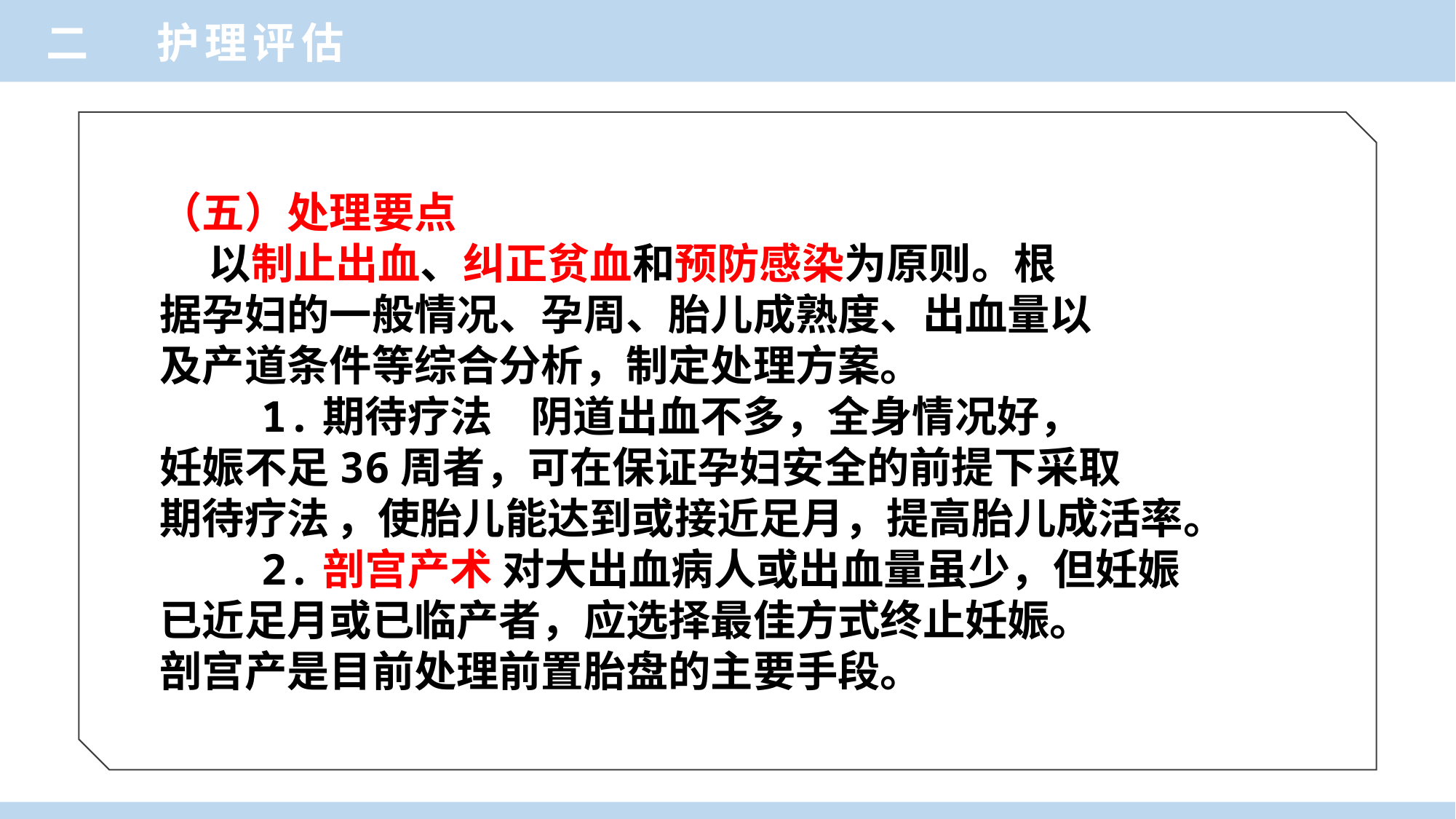

二    护理评估

（五）处理要点
    以制止出血、纠正贫血和预防感染为原则。根
据孕妇的一般情况、孕周、胎儿成熟度、出血量以
及产道条件等综合分析，制定处理方案。
    1.期待疗法    阴道出血不多，全身情况好，
妊娠不足36周者，可在保证孕妇安全的前提下采取
期待疗法 ，使胎儿能达到或接近足月，提高胎儿成活率。
    2.剖宫产术 对大出血病人或出血量虽少，但妊娠
已近足月或已临产者，应选择最佳方式终止妊娠。
剖宫产是目前处理前置胎盘的主要手段。